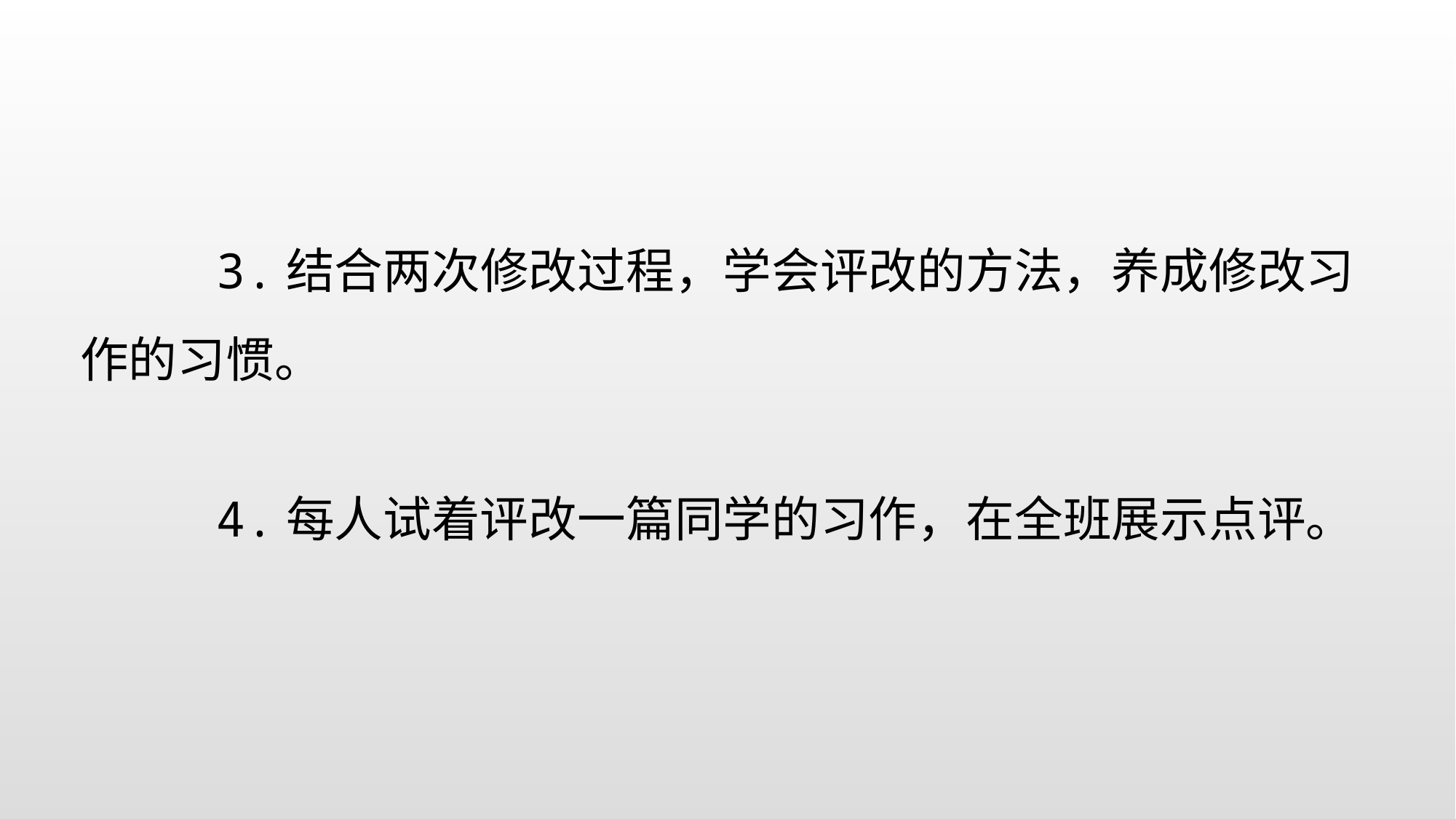

3.结合两次修改过程，学会评改的方法，养成修改习作的习惯。
    4.每人试着评改一篇同学的习作，在全班展示点评。